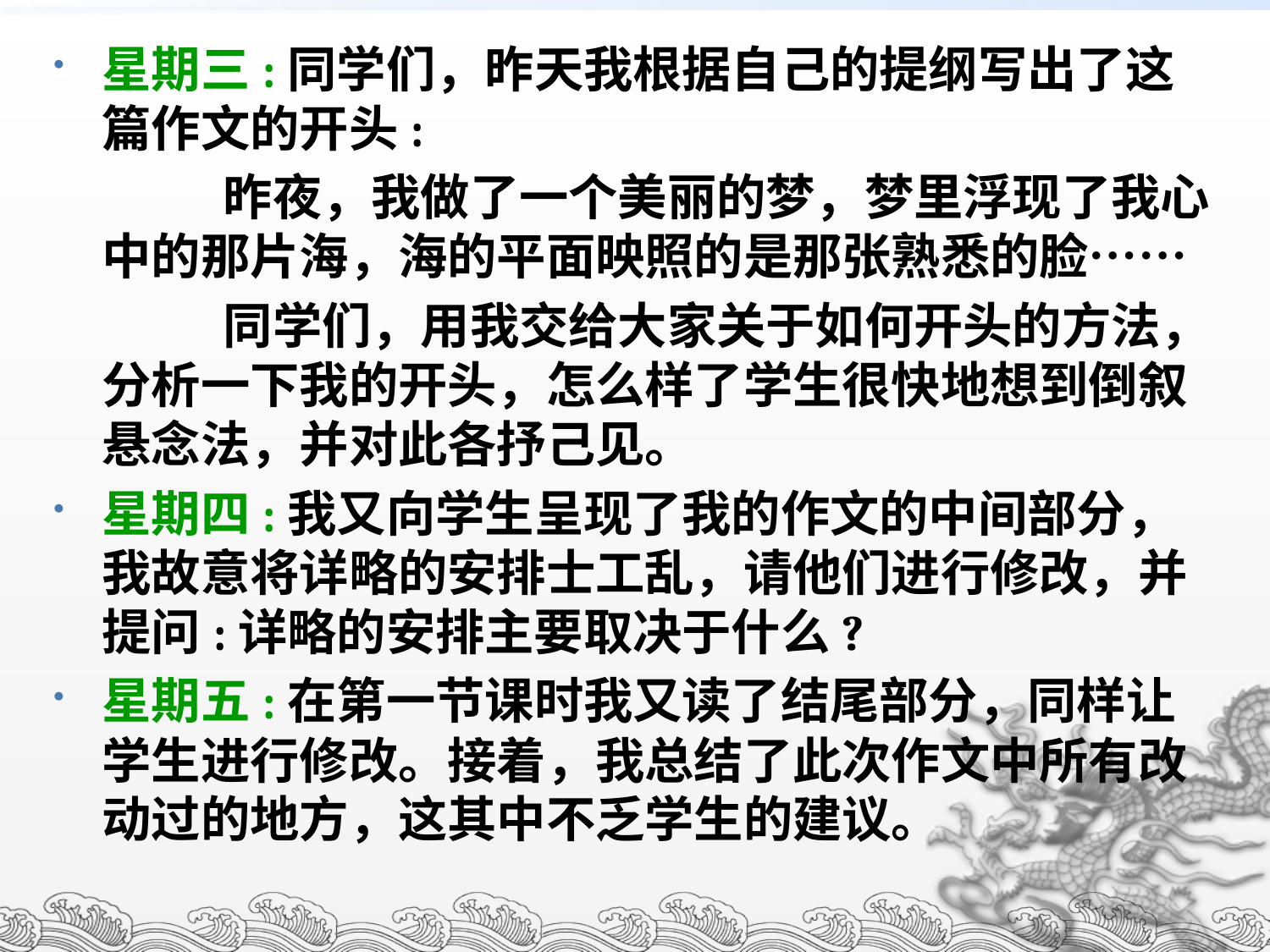

# 星期三:同学们，昨天我根据自己的提纲写出了这篇作文的开头:
              昨夜，我做了一个美丽的梦，梦里浮现了我心中的那片海，海的平面映照的是那张熟悉的脸……
              同学们，用我交给大家关于如何开头的方法，分析一下我的开头，怎么样了学生很快地想到倒叙悬念法，并对此各抒己见。
星期四:我又向学生呈现了我的作文的中间部分，我故意将详略的安排士工乱，请他们进行修改，并提问:详略的安排主要取决于什么?
星期五:在第一节课时我又读了结尾部分，同样让学生进行修改。接着，我总结了此次作文中所有改动过的地方，这其中不乏学生的建议。